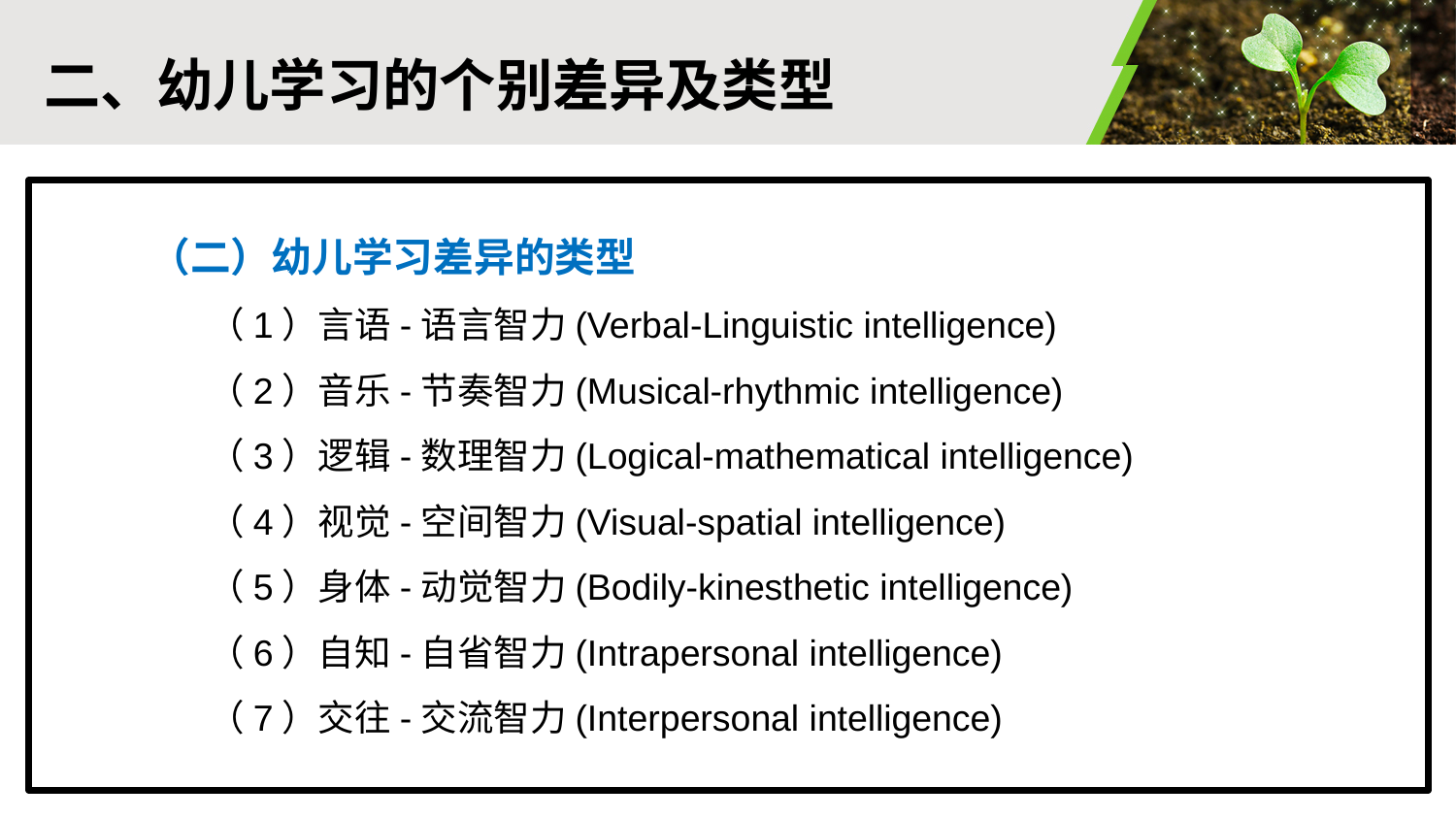

# 二、幼儿学习的个别差异及类型

   （二）幼儿学习差异的类型
（1）言语-语言智力(Verbal-Linguistic intelligence)
（2）音乐-节奏智力(Musical-rhythmic intelligence)
（3）逻辑-数理智力(Logical-mathematical intelligence)
（4）视觉-空间智力(Visual-spatial intelligence)
（5）身体-动觉智力(Bodily-kinesthetic intelligence)
（6）自知-自省智力(Intrapersonal intelligence)
（7）交往-交流智力(Interpersonal intelligence)